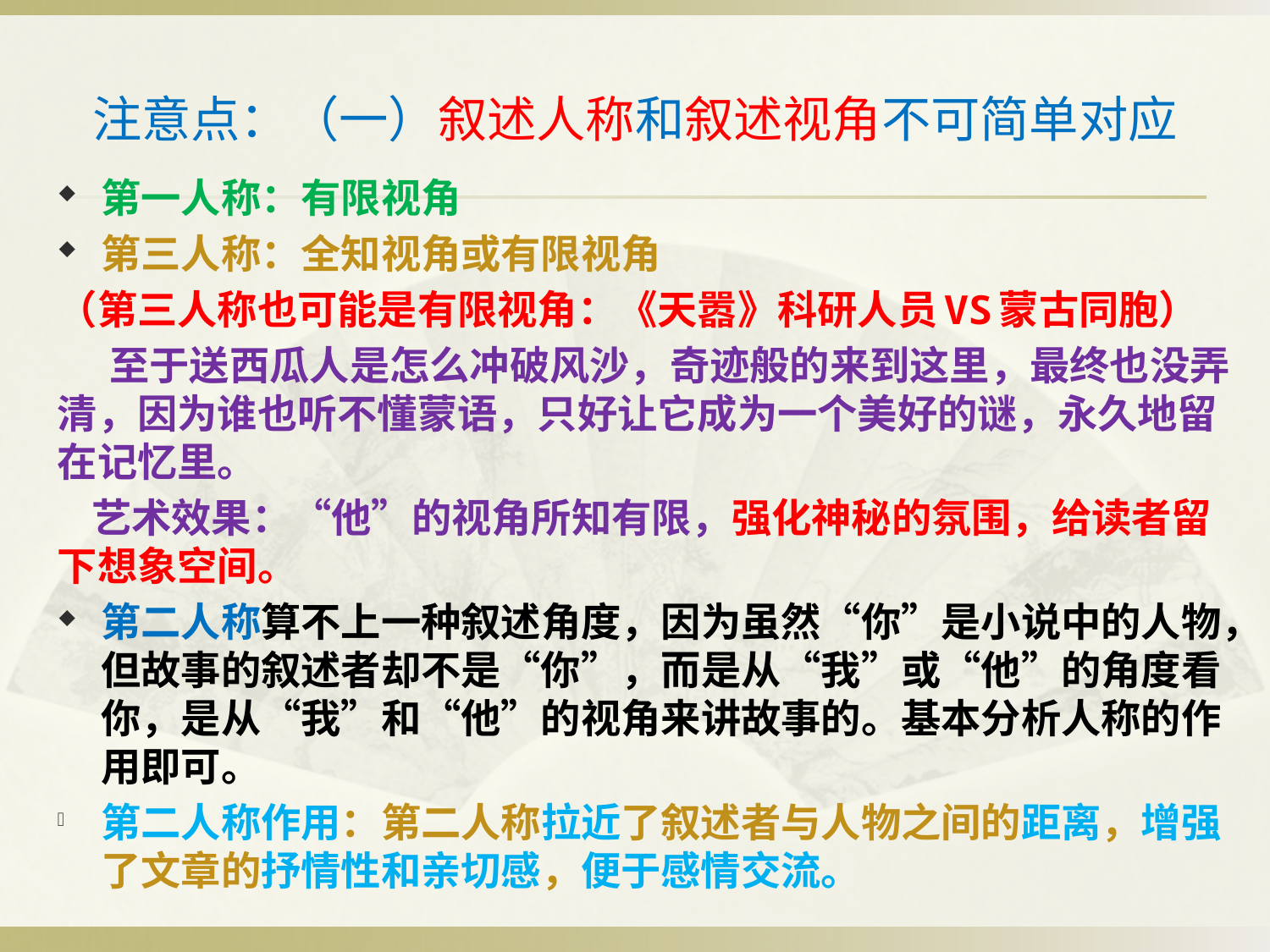

# 注意点：（一）叙述人称和叙述视角不可简单对应
第一人称：有限视角
第三人称：全知视角或有限视角
（第三人称也可能是有限视角：《天嚣》科研人员VS蒙古同胞）
     至于送西瓜人是怎么冲破风沙，奇迹般的来到这里，最终也没弄清，因为谁也听不懂蒙语，只好让它成为一个美好的谜，永久地留在记忆里。
   艺术效果：“他”的视角所知有限，强化神秘的氛围，给读者留下想象空间。
第二人称算不上一种叙述角度，因为虽然“你”是小说中的人物，但故事的叙述者却不是“你”，而是从“我”或“他”的角度看你，是从“我”和“他”的视角来讲故事的。基本分析人称的作用即可。
第二人称作用：第二人称拉近了叙述者与人物之间的距离，增强了文章的抒情性和亲切感，便于感情交流。